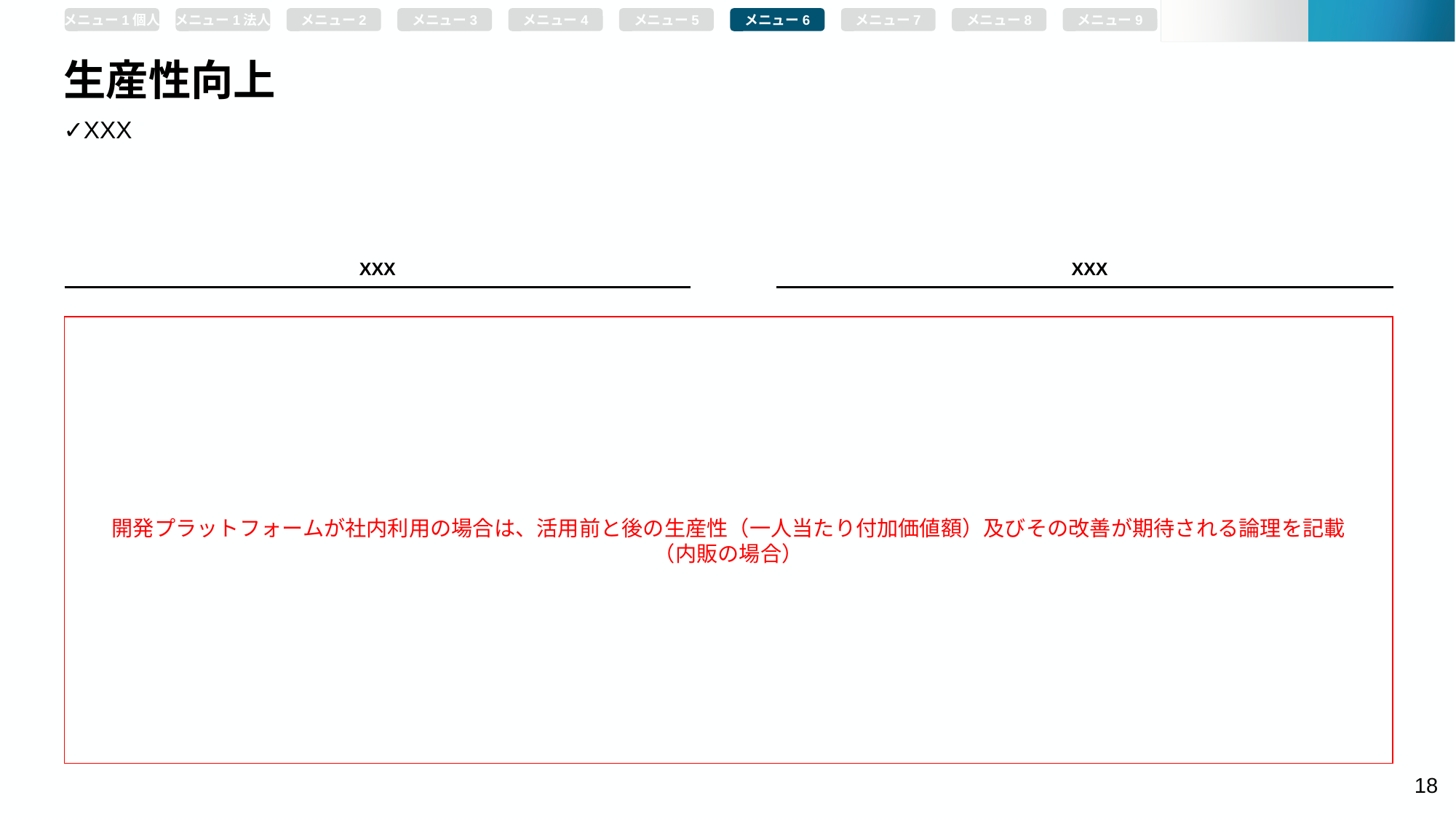

メニュー1個人
メニュー1法人
メニュー2
メニュー3
メニュー4
メニュー5
メニュー6
メニュー7
メニュー8
メニュー9
# 生産性向上
✓XXX
XXX
XXX
開発プラットフォームが社内利用の場合は、活用前と後の生産性（一人当たり付加価値額）及びその改善が期待される論理を記載
（内販の場合）
18